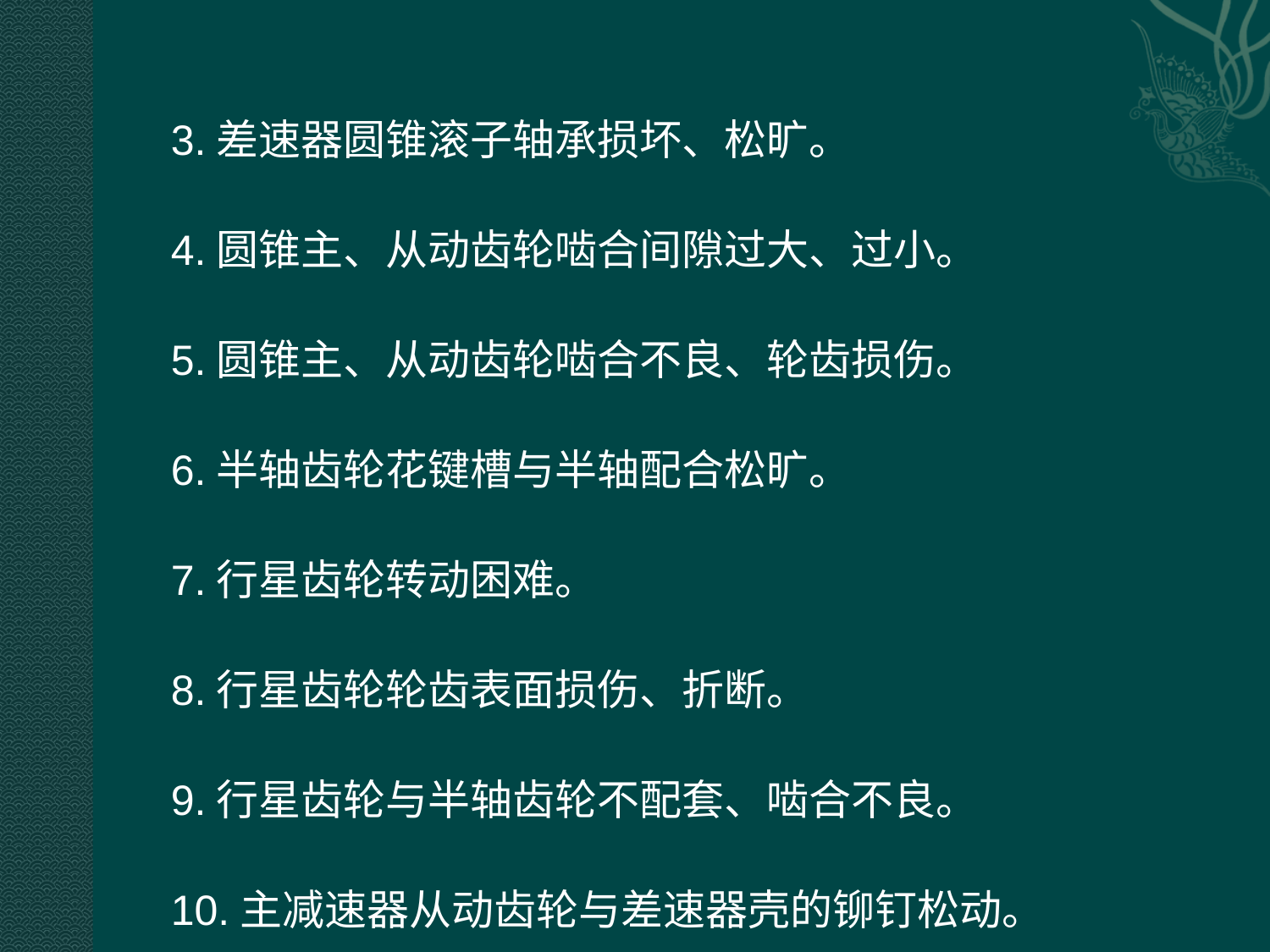

3.差速器圆锥滚子轴承损坏、松旷。
4.圆锥主、从动齿轮啮合间隙过大、过小。
5.圆锥主、从动齿轮啮合不良、轮齿损伤。
6.半轴齿轮花键槽与半轴配合松旷。
7.行星齿轮转动困难。
8.行星齿轮轮齿表面损伤、折断。
9.行星齿轮与半轴齿轮不配套、啮合不良。
10.主减速器从动齿轮与差速器壳的铆钉松动。